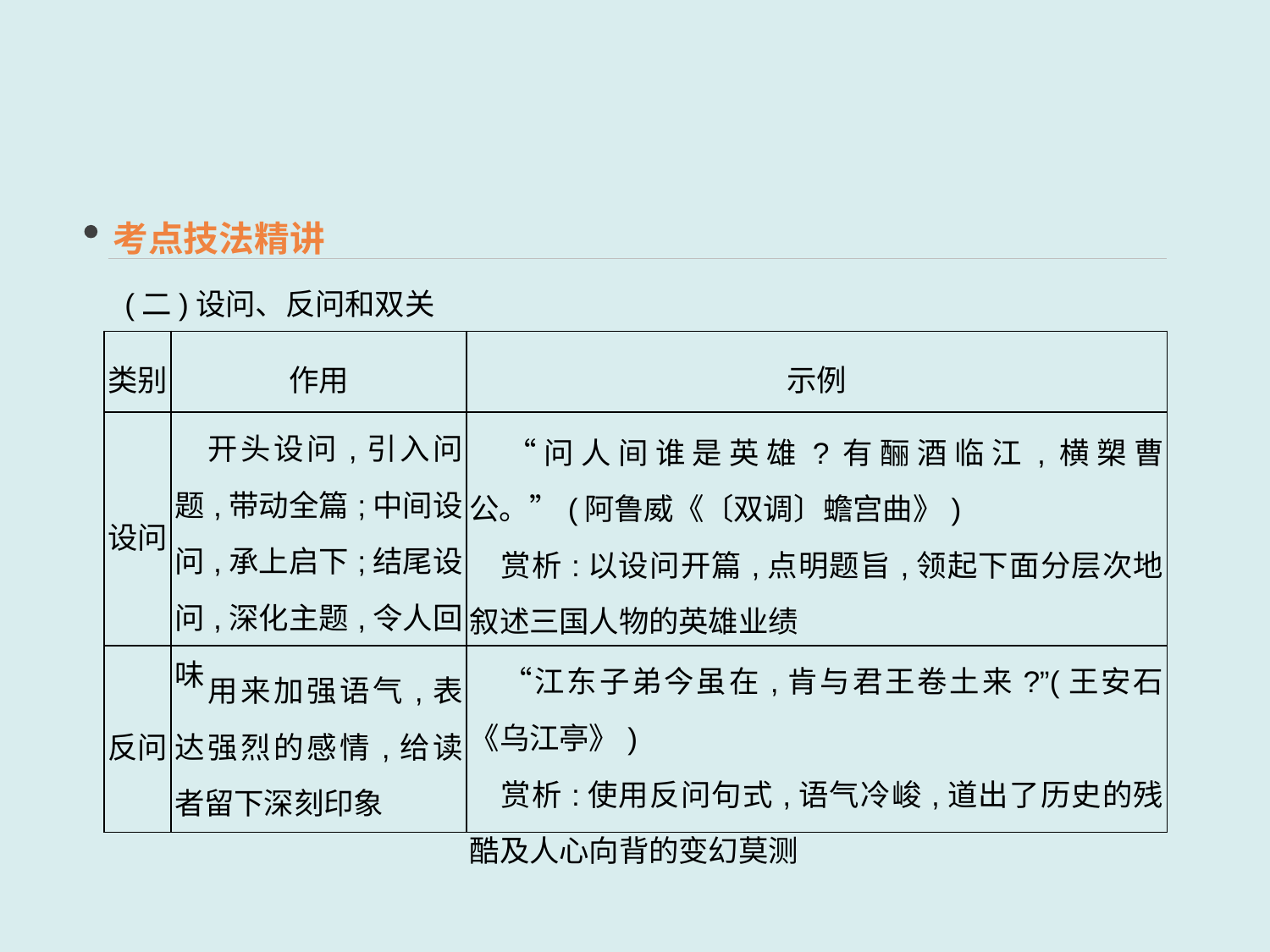

考点技法精讲

 (二)设问、反问和双关
| 类别 | 作用 | 示例 |
| --- | --- | --- |
| 设问 | 开头设问,引入问题,带动全篇;中间设问,承上启下;结尾设问,深化主题,令人回味 | “问人间谁是英雄?有酾酒临江,横槊曹公。”(阿鲁威《〔双调〕蟾宫曲》) 　赏析:以设问开篇,点明题旨,领起下面分层次地叙述三国人物的英雄业绩 |
| 反问 | 用来加强语气,表达强烈的感情,给读者留下深刻印象 | “江东子弟今虽在,肯与君王卷土来?”(王安石《乌江亭》) 　赏析:使用反问句式,语气冷峻,道出了历史的残酷及人心向背的变幻莫测 |